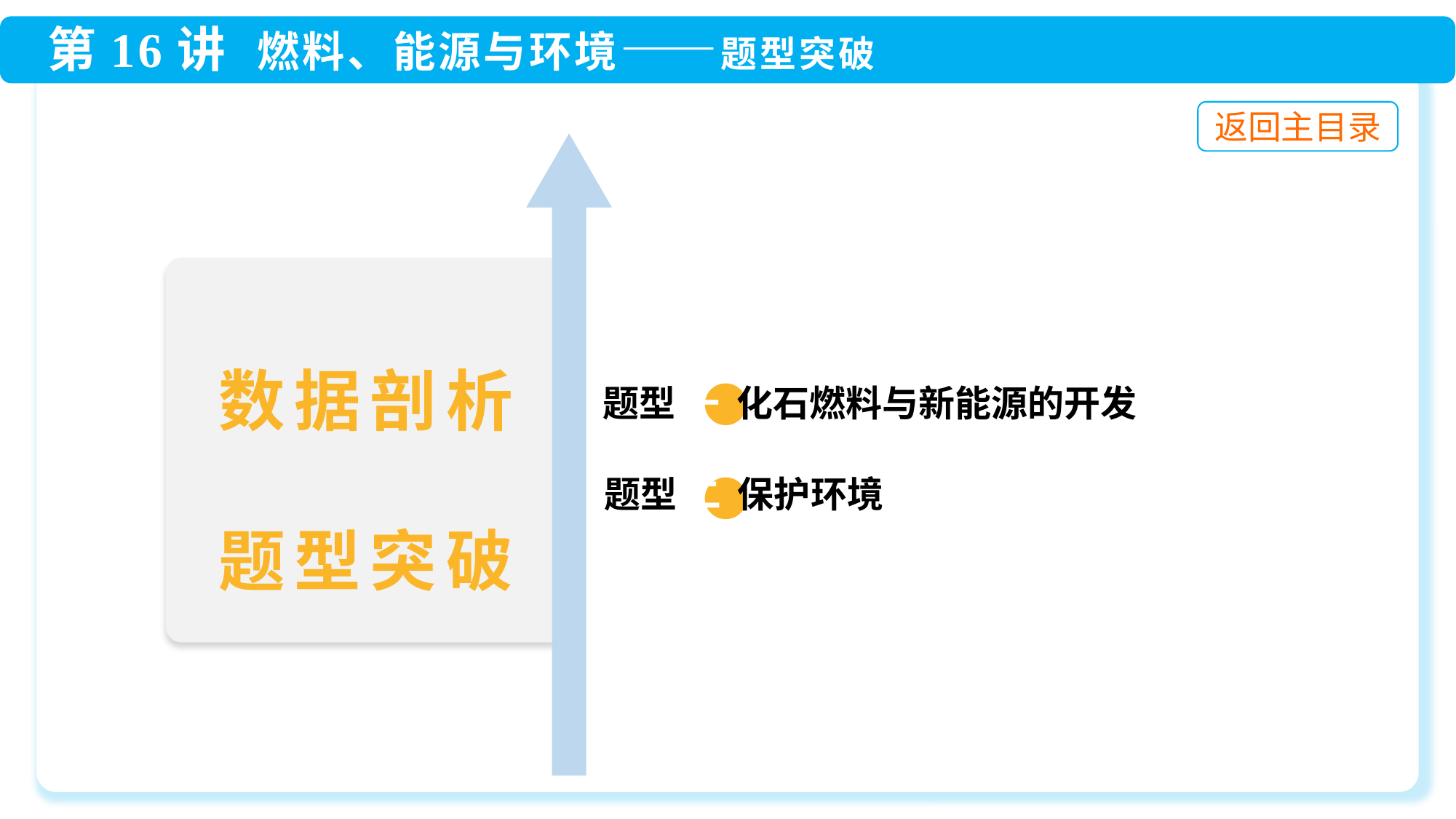

数据剖析
题型突破
  题型 一  化石燃料与新能源的开发
  题型 二  保护环境